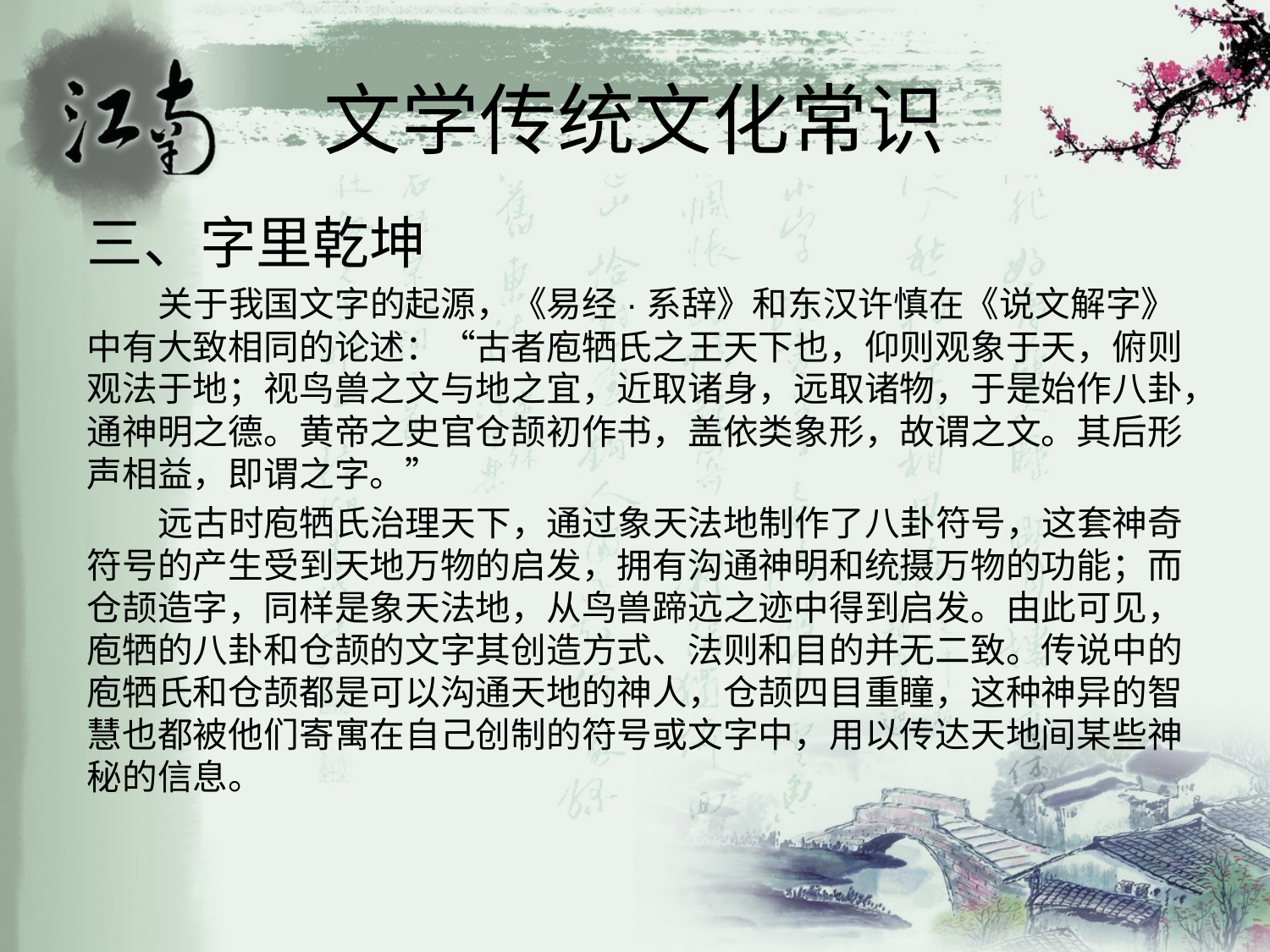

# 文学传统文化常识
三、字里乾坤
        关于我国文字的起源，《易经·系辞》和东汉许慎在《说文解字》中有大致相同的论述：“古者庖牺氏之王天下也，仰则观象于天，俯则观法于地；视鸟兽之文与地之宜，近取诸身，远取诸物，于是始作八卦，通神明之德。黄帝之史官仓颉初作书，盖依类象形，故谓之文。其后形声相益，即谓之字。”
        远古时庖牺氏治理天下，通过象天法地制作了八卦符号，这套神奇符号的产生受到天地万物的启发，拥有沟通神明和统摄万物的功能；而仓颉造字，同样是象天法地，从鸟兽蹄迒之迹中得到启发。由此可见，庖牺的八卦和仓颉的文字其创造方式、法则和目的并无二致。传说中的庖牺氏和仓颉都是可以沟通天地的神人，仓颉四目重瞳，这种神异的智慧也都被他们寄寓在自己创制的符号或文字中，用以传达天地间某些神秘的信息。